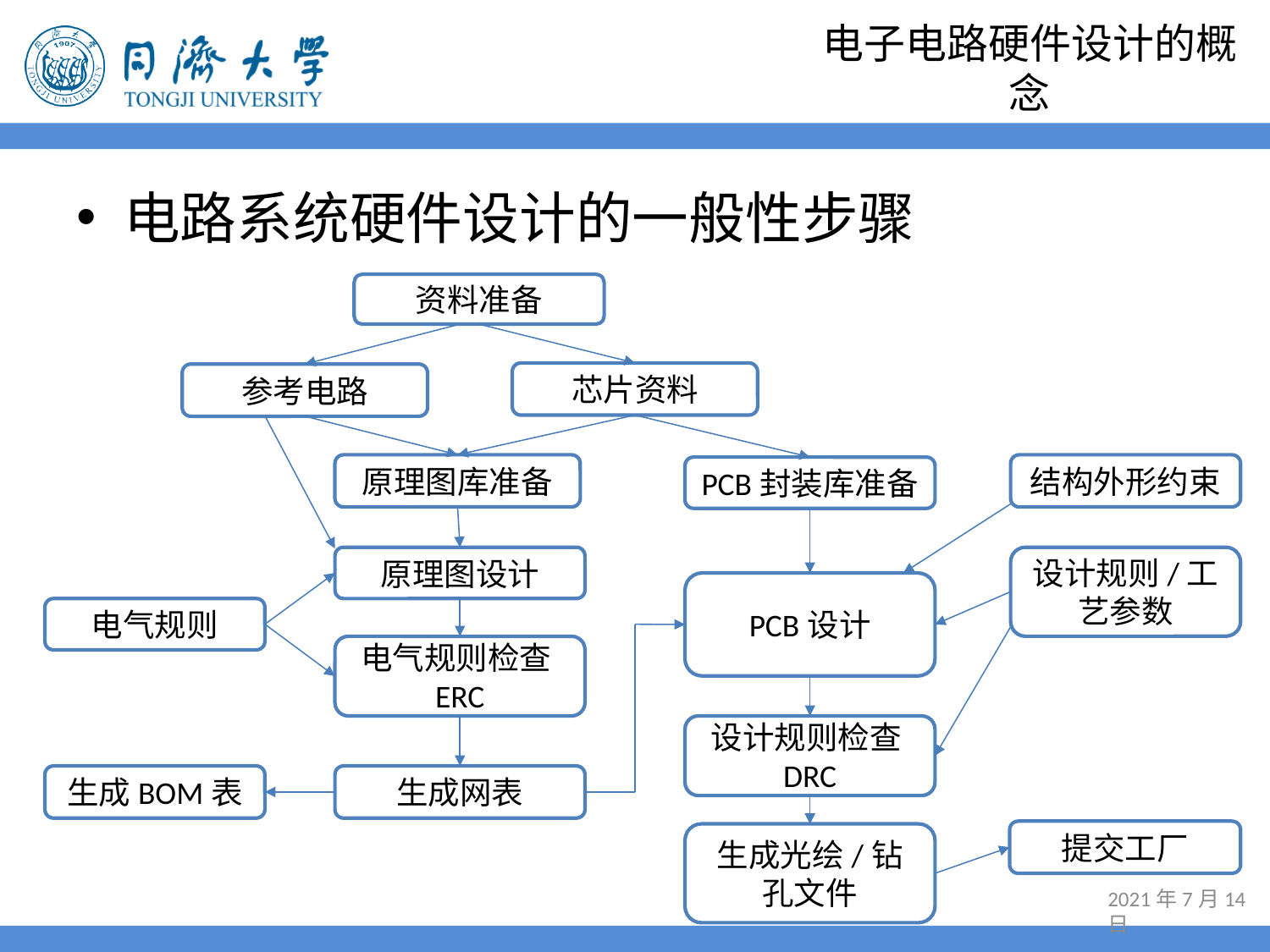

# 电子电路硬件设计的概念
电路系统硬件设计的一般性步骤

资料准备
芯片资料
参考电路
结构外形约束
原理图库准备
PCB封装库准备
原理图设计
设计规则/工艺参数
PCB设计
电气规则
电气规则检查ERC
设计规则检查DRC
生成BOM表
生成网表
提交工厂
生成光绘/钻孔文件
2021年7月14日